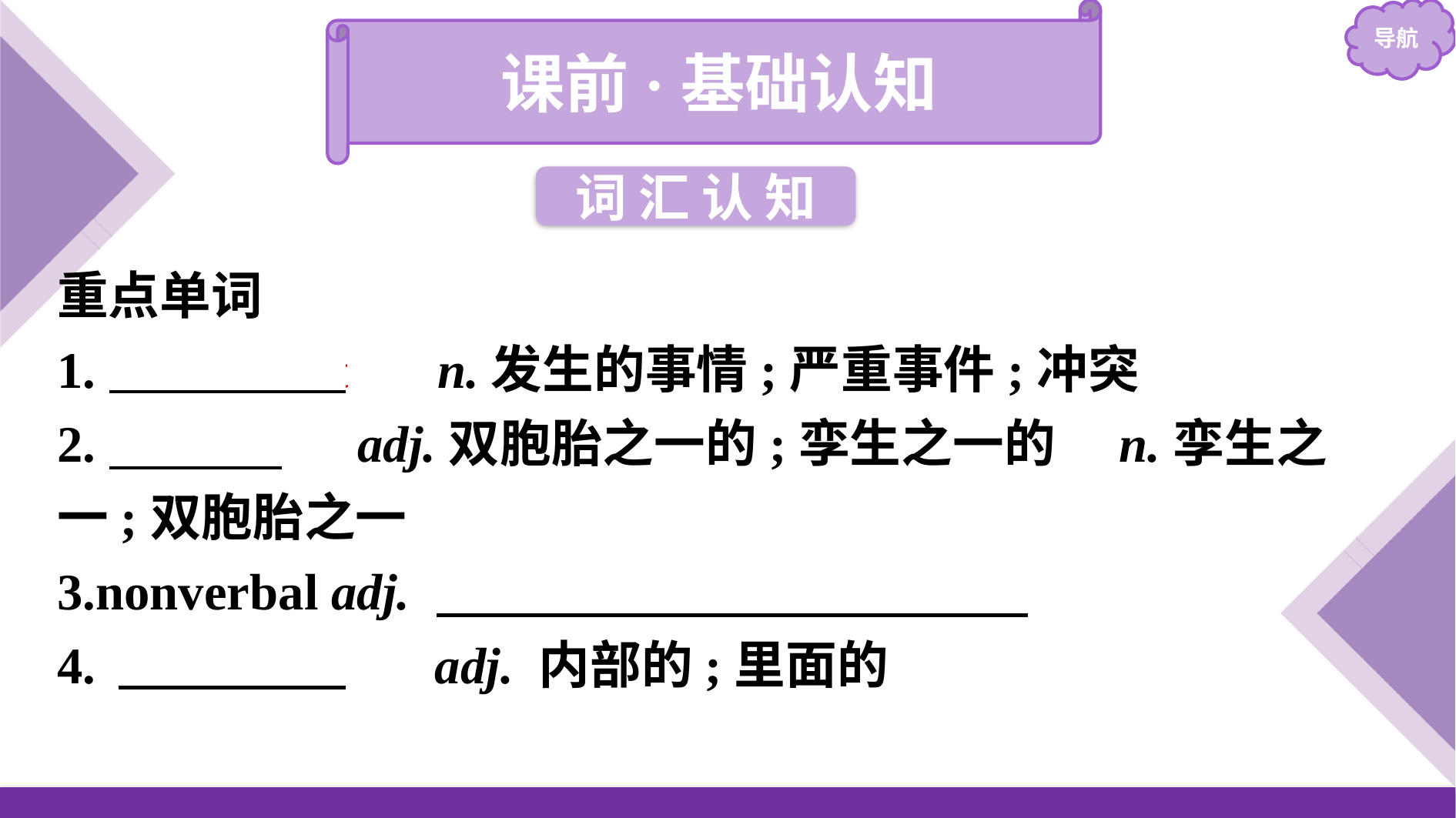

课前·基础认知
词 汇 认 知
重点单词
1.　incident　 n.发生的事情;严重事件;冲突
2.　twin　 adj.双胞胎之一的;孪生之一的　n.孪生之一;双胞胎之一
3.nonverbal adj.　不涉及言语的;非言语的
4.　internal　 adj. 内部的;里面的